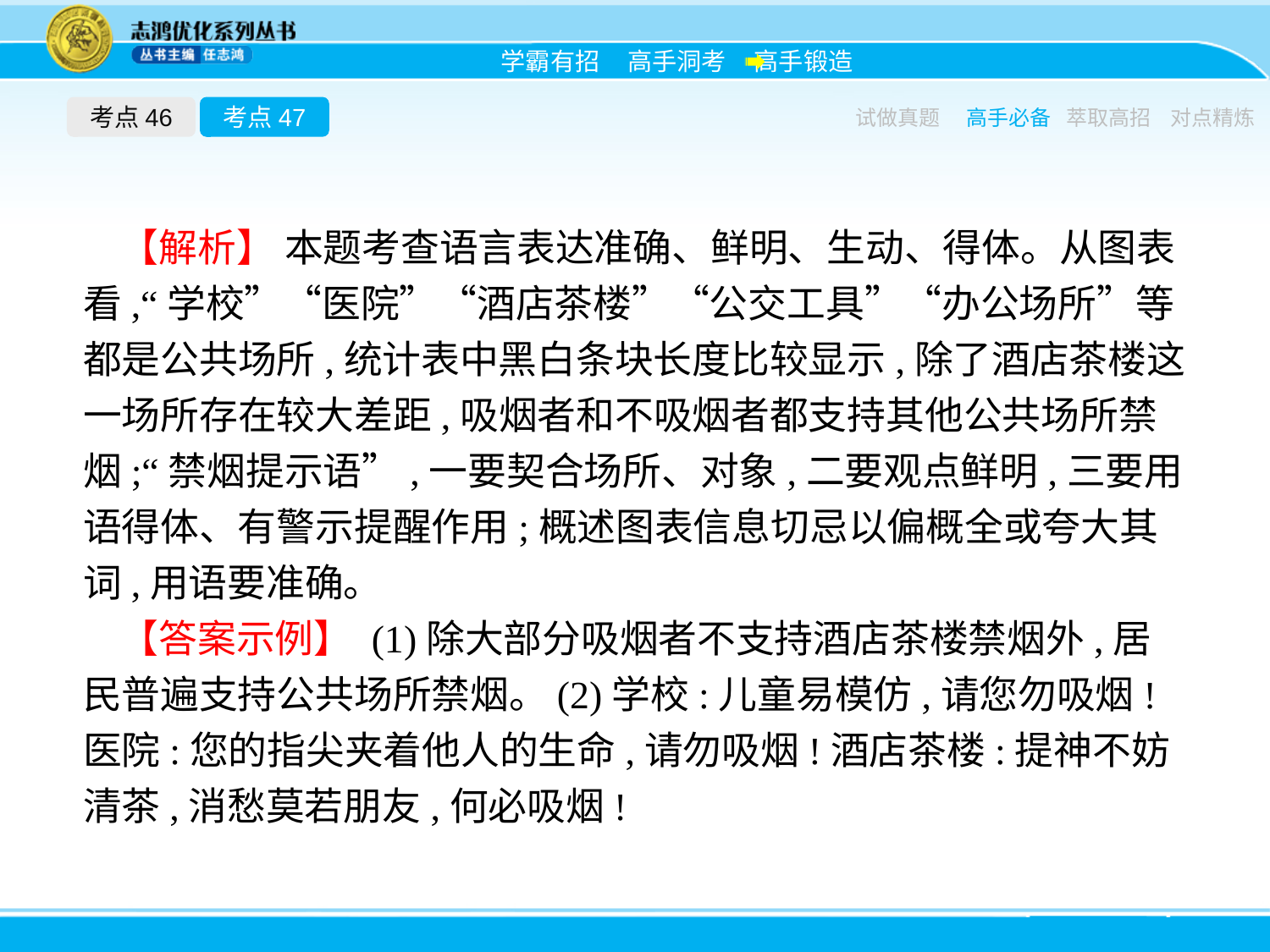

考点46
考点47
试做真题
高手必备
萃取高招
对点精炼
【解析】 本题考查语言表达准确、鲜明、生动、得体。从图表看,“学校”“医院”“酒店茶楼”“公交工具”“办公场所”等都是公共场所,统计表中黑白条块长度比较显示,除了酒店茶楼这一场所存在较大差距,吸烟者和不吸烟者都支持其他公共场所禁烟;“禁烟提示语”,一要契合场所、对象,二要观点鲜明,三要用语得体、有警示提醒作用;概述图表信息切忌以偏概全或夸大其词,用语要准确。
【答案示例】 (1)除大部分吸烟者不支持酒店茶楼禁烟外,居民普遍支持公共场所禁烟。(2)学校:儿童易模仿,请您勿吸烟!医院:您的指尖夹着他人的生命,请勿吸烟!酒店茶楼:提神不妨清茶,消愁莫若朋友,何必吸烟!